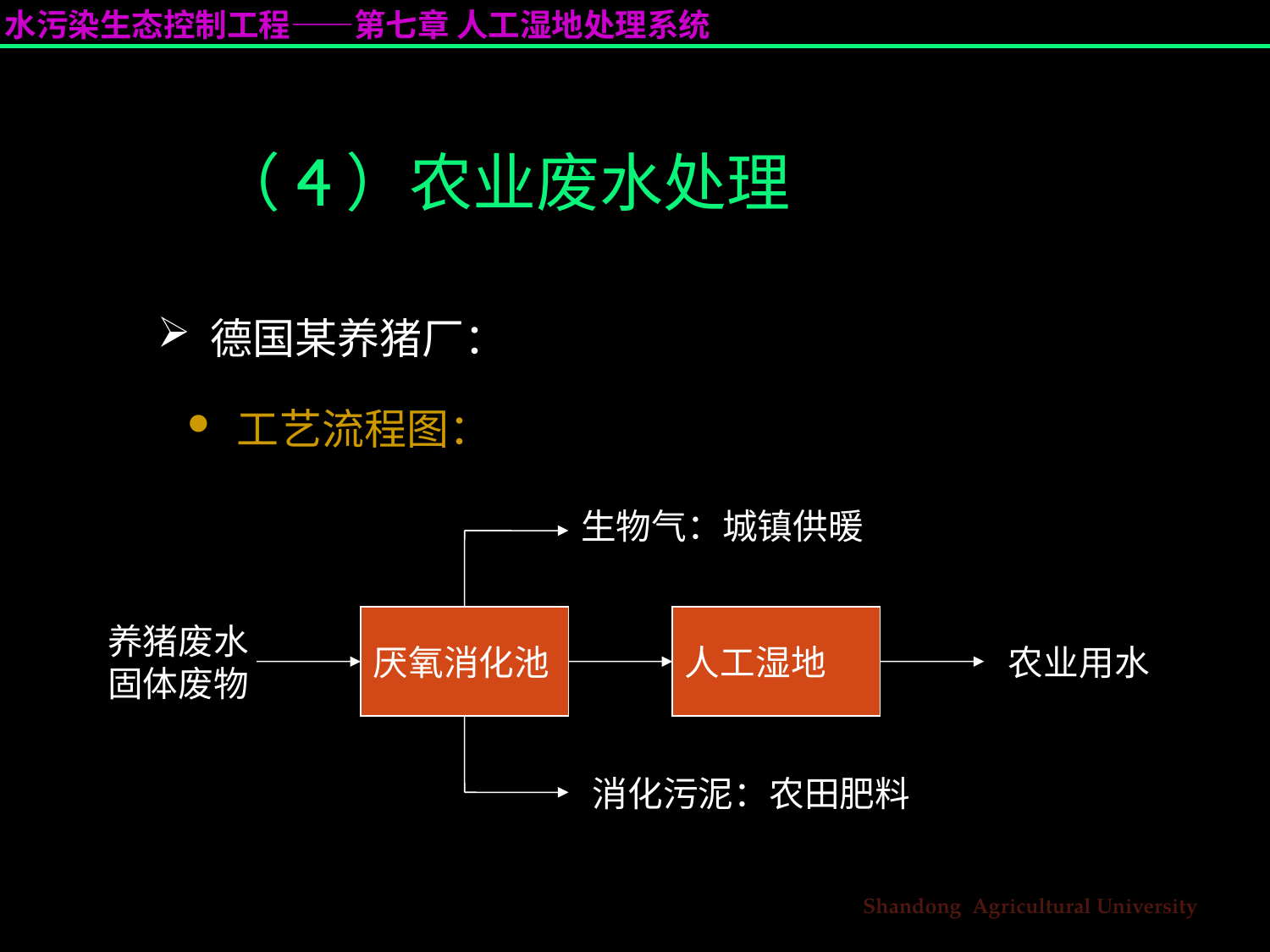

（4）农业废水处理
 德国某养猪厂：
 工艺流程图：
生物气：城镇供暖

厌氧消化池
人工湿地
养猪废水
固体废物
农业用水

消化污泥：农田肥料